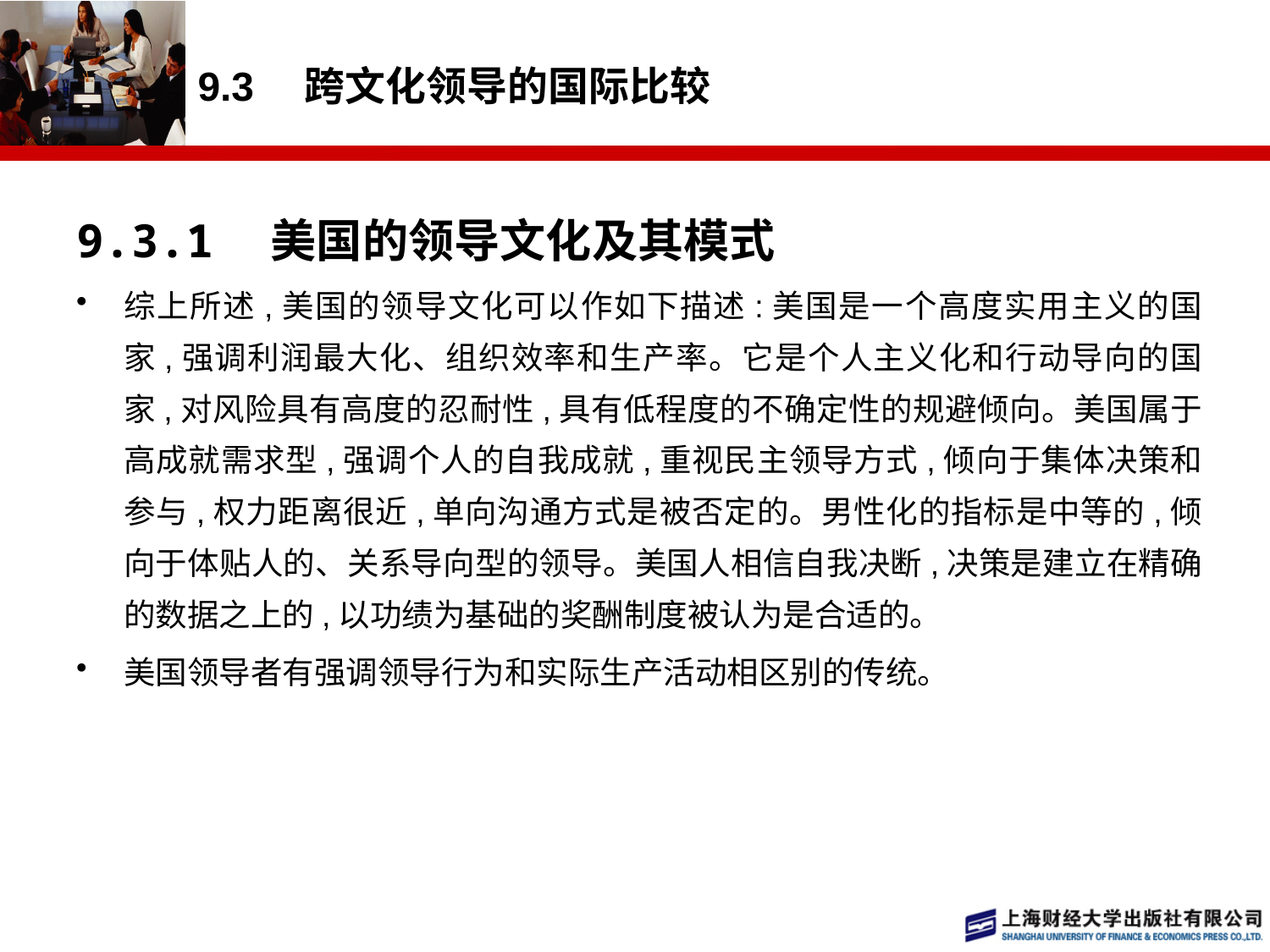

# 9.3　跨文化领导的国际比较
9.3.1　美国的领导文化及其模式
综上所述,美国的领导文化可以作如下描述:美国是一个高度实用主义的国家,强调利润最大化、组织效率和生产率。它是个人主义化和行动导向的国家,对风险具有高度的忍耐性,具有低程度的不确定性的规避倾向。美国属于高成就需求型,强调个人的自我成就,重视民主领导方式,倾向于集体决策和参与,权力距离很近,单向沟通方式是被否定的。男性化的指标是中等的,倾向于体贴人的、关系导向型的领导。美国人相信自我决断,决策是建立在精确的数据之上的,以功绩为基础的奖酬制度被认为是合适的。
美国领导者有强调领导行为和实际生产活动相区别的传统。